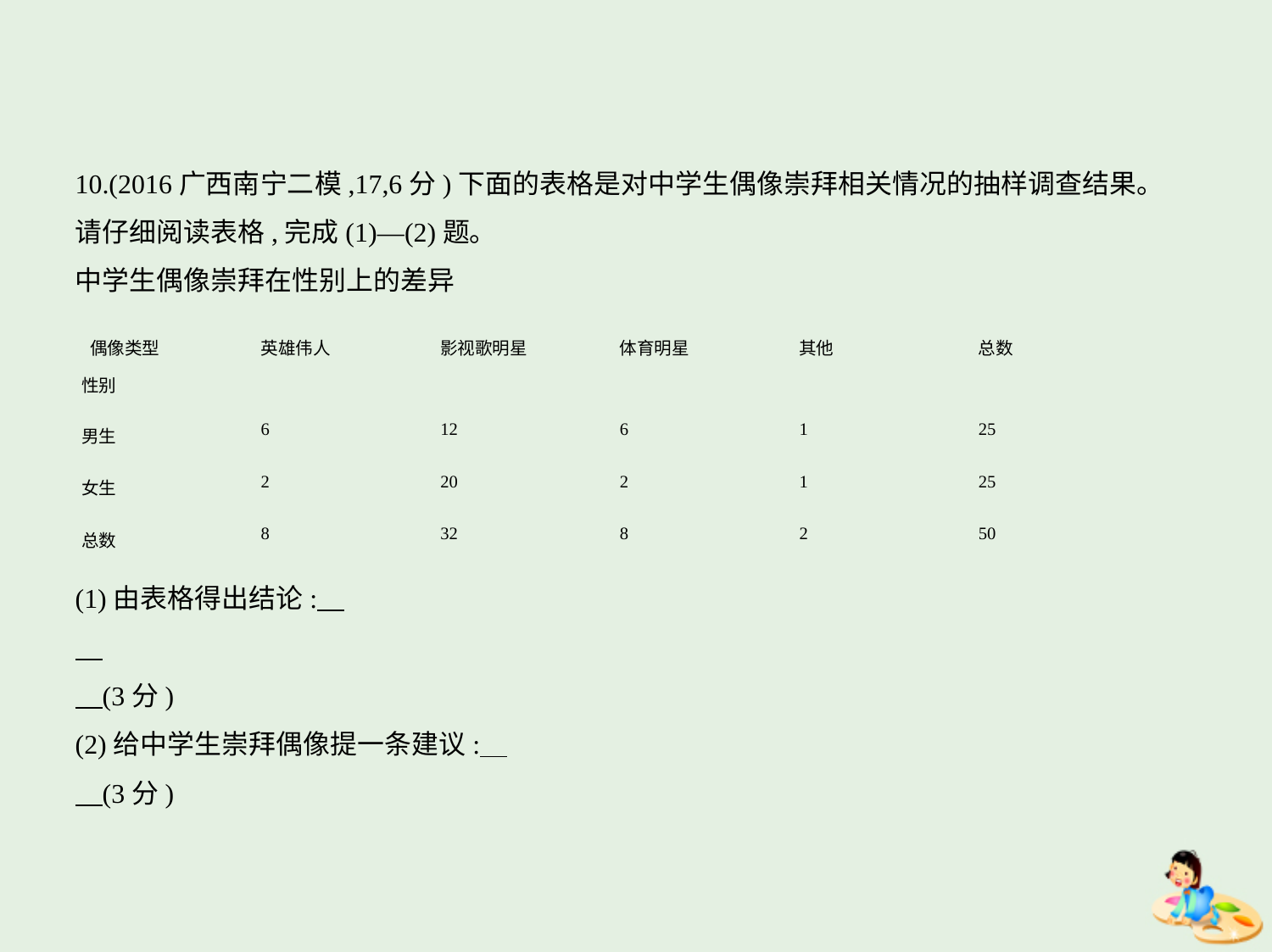

10.(2016广西南宁二模,17,6分)下面的表格是对中学生偶像崇拜相关情况的抽样调查结果。
请仔细阅读表格,完成(1)—(2)题。
中学生偶像崇拜在性别上的差异
(1)由表格得出结论:

    (3分)
(2)给中学生崇拜偶像提一条建议:
    (3分)
| 偶像类型 性别 | 英雄伟人 | 影视歌明星 | 体育明星 | 其他 | 总数 |
| --- | --- | --- | --- | --- | --- |
| 男生 | 6 | 12 | 6 | 1 | 25 |
| 女生 | 2 | 20 | 2 | 1 | 25 |
| 总数 | 8 | 32 | 8 | 2 | 50 |